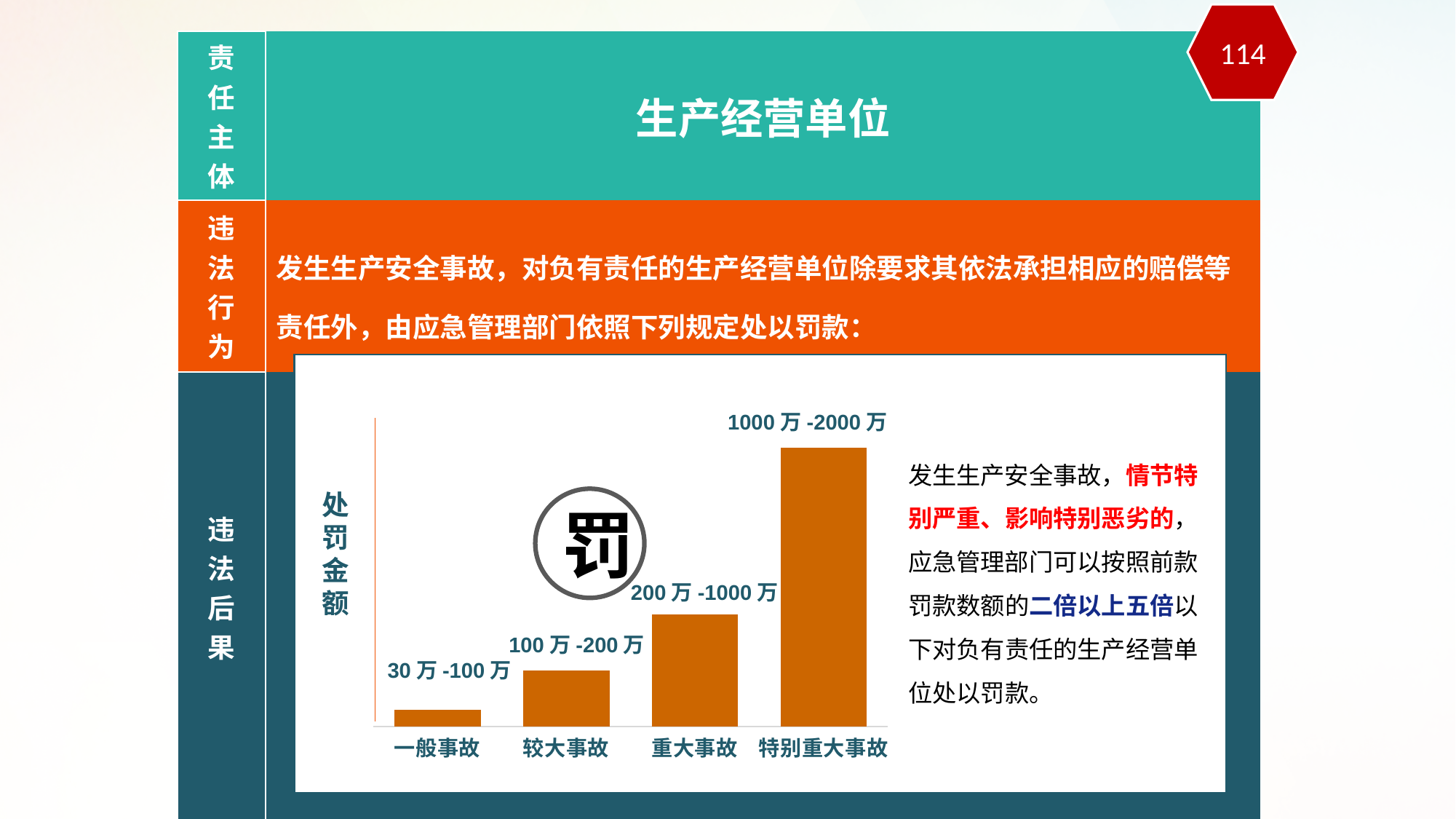

114
| 责 任 主 体 | 生产经营单位 |
| --- | --- |
| 违 法 行 为 | 发生生产安全事故，对负有责任的生产经营单位除要求其依法承担相应的赔偿等责任外，由应急管理部门依照下列规定处以罚款： |
| 违 法 后 果 |  |

### Chart

| Category |  |  |
|---|---|---|
| 一般事故 | 0.0 | 30.0 |
| 较大事故 | 0.0 | 100.0 |
| 重大事故 | 0.0 | 200.0 |
| 特别重大事故 | 500.0 | 500.0 |
1000万-2000万
处
罚
金
额
罚
200万-1000万
100万-200万
30万-100万
发生生产安全事故，情节特别严重、影响特别恶劣的，应急管理部门可以按照前款罚款数额的二倍以上五倍以下对负有责任的生产经营单位处以罚款。